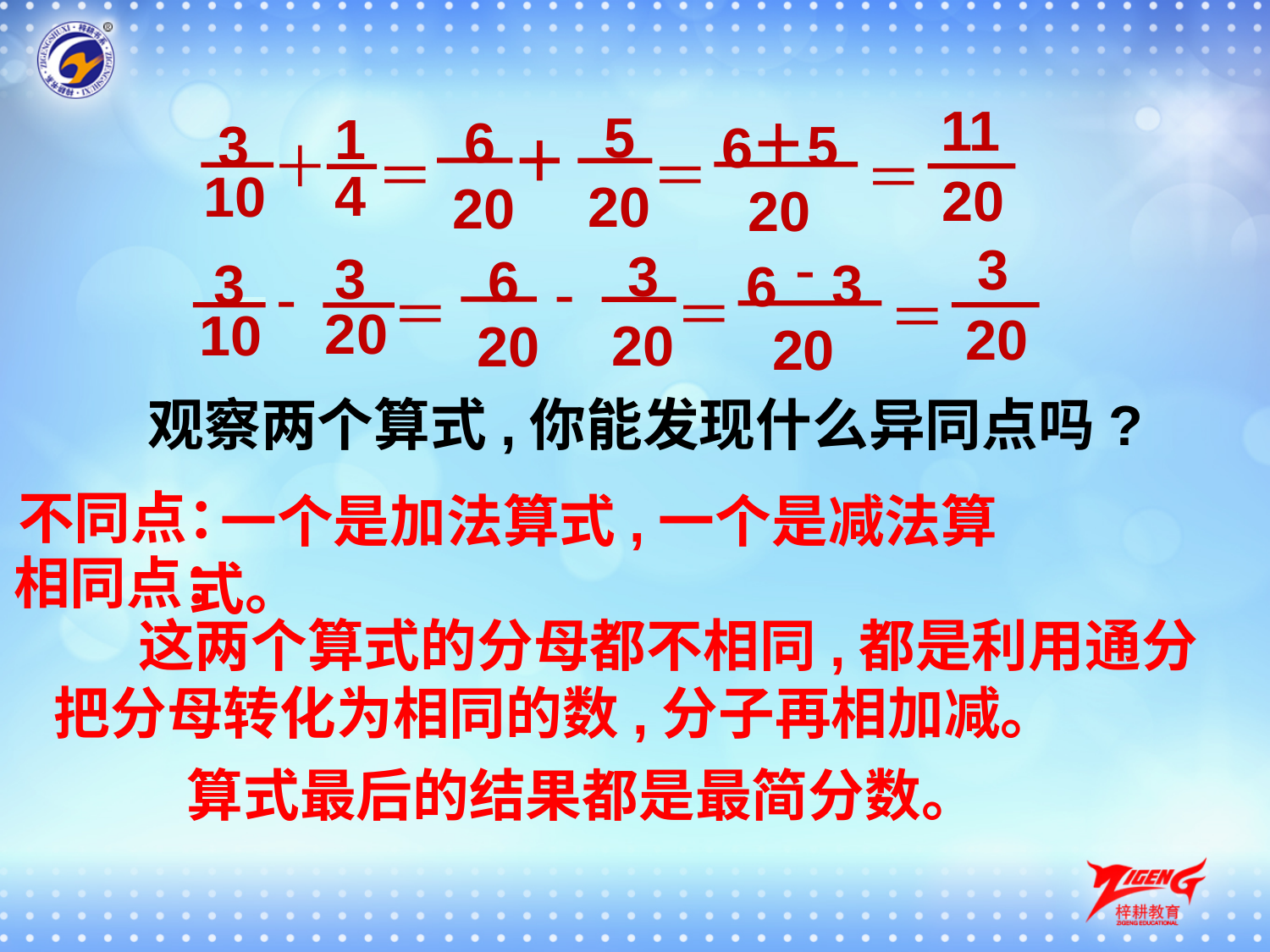

5
 20

   6
 20

＋
＝
1

 4
3
10
＝
＋
 5
    6
＋
20

 11

20
＝

   3
 20

   6
 20

−
＝
3

 20
3

10
＝
−
 3
    6
−
20

 3

20
＝

观察两个算式,你能发现什么异同点吗?
不同点：
一个是加法算式,一个是减法算式。
相同点：
   这两个算式的分母都不相同,都是利用通分把分母转化为相同的数,分子再相加减。
算式最后的结果都是最简分数。